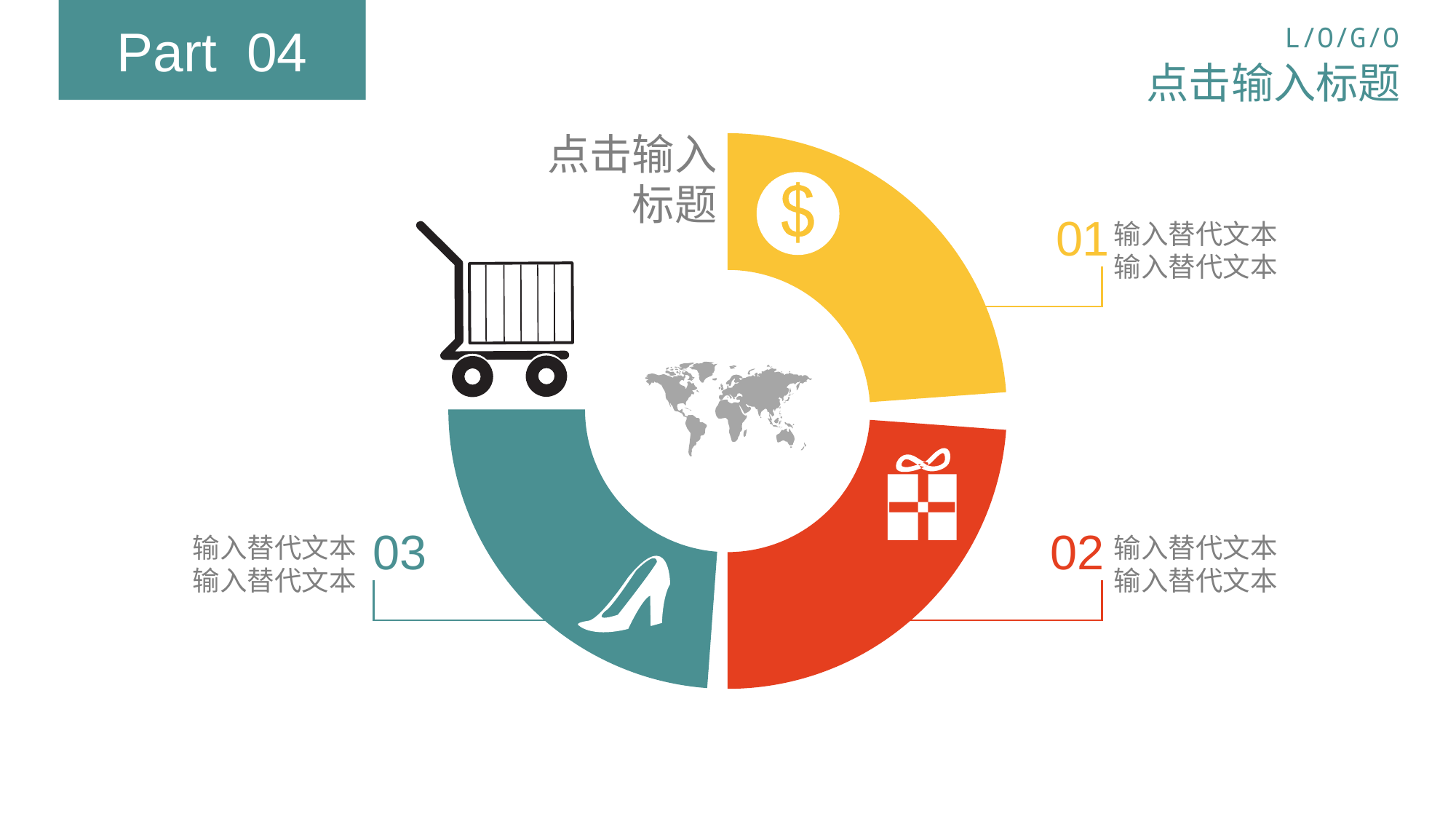

Part  04
L/O/G/O
点击输入标题
点击输入
标题

01
输入替代文本
输入替代文本
03
输入替代文本
输入替代文本
02
输入替代文本
输入替代文本